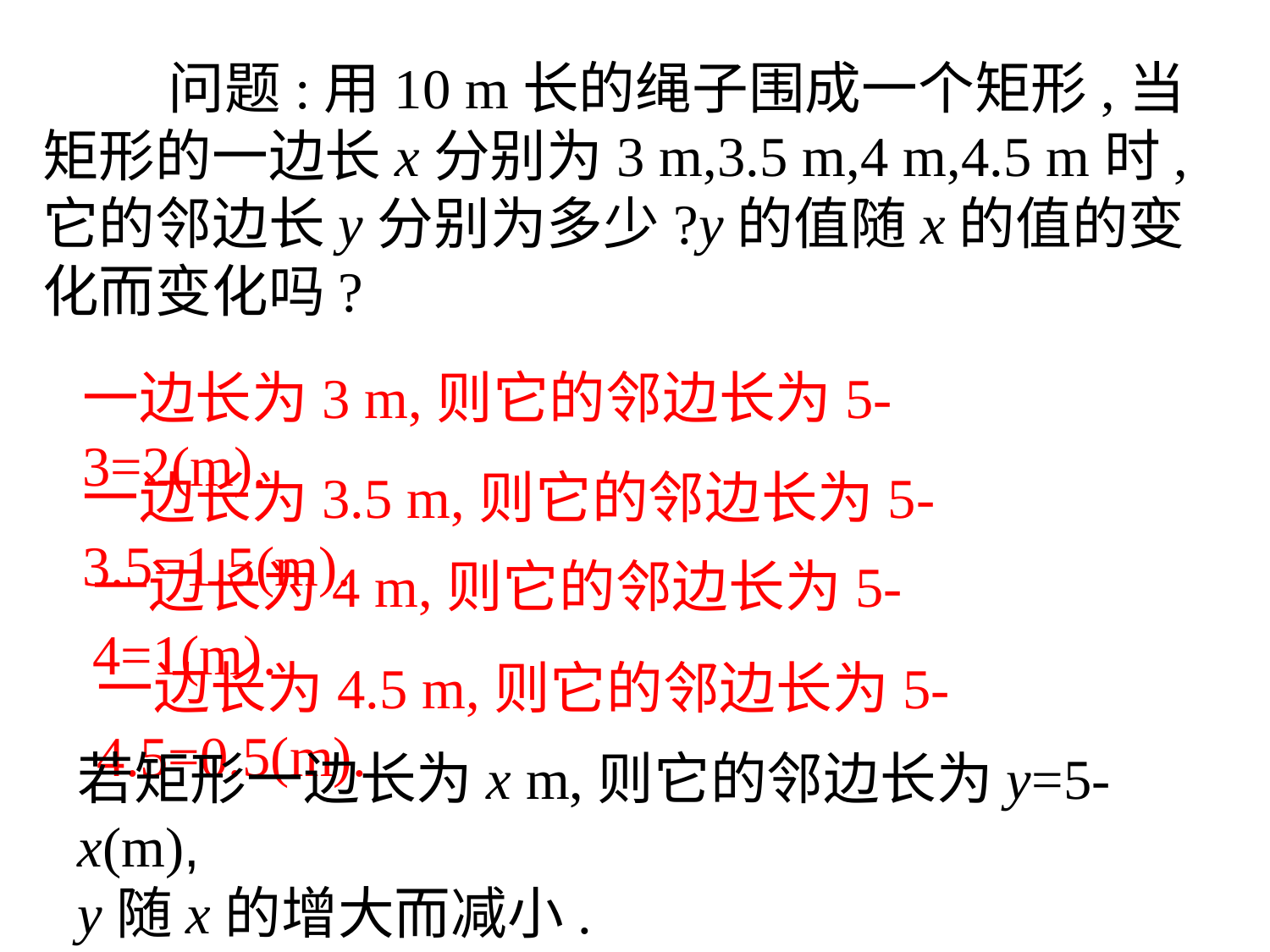

问题:用10 m长的绳子围成一个矩形,当矩形的一边长x分别为3 m,3.5 m,4 m,4.5 m时,它的邻边长y分别为多少?y的值随x的值的变化而变化吗?
一边长为3 m,则它的邻边长为5-3=2(m).
一边长为3.5 m,则它的邻边长为5-3.5=1.5(m).
一边长为4 m,则它的邻边长为5-4=1(m).
一边长为4.5 m,则它的邻边长为5-4.5=0.5(m).
若矩形一边长为x m,则它的邻边长为y=5-x(m),
y随x的增大而减小.